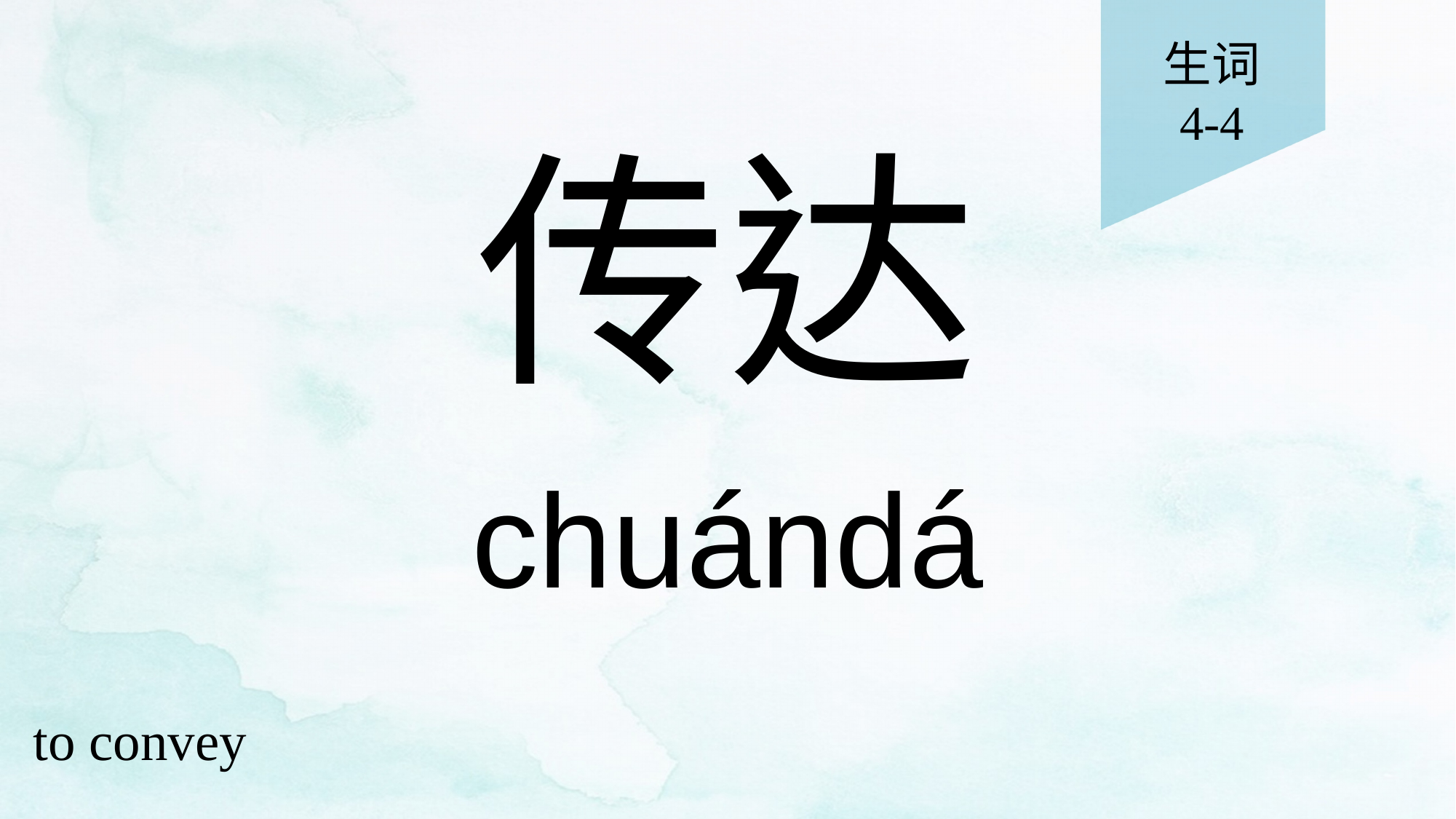

生词
4-4
# 传达
chuándá
to convey